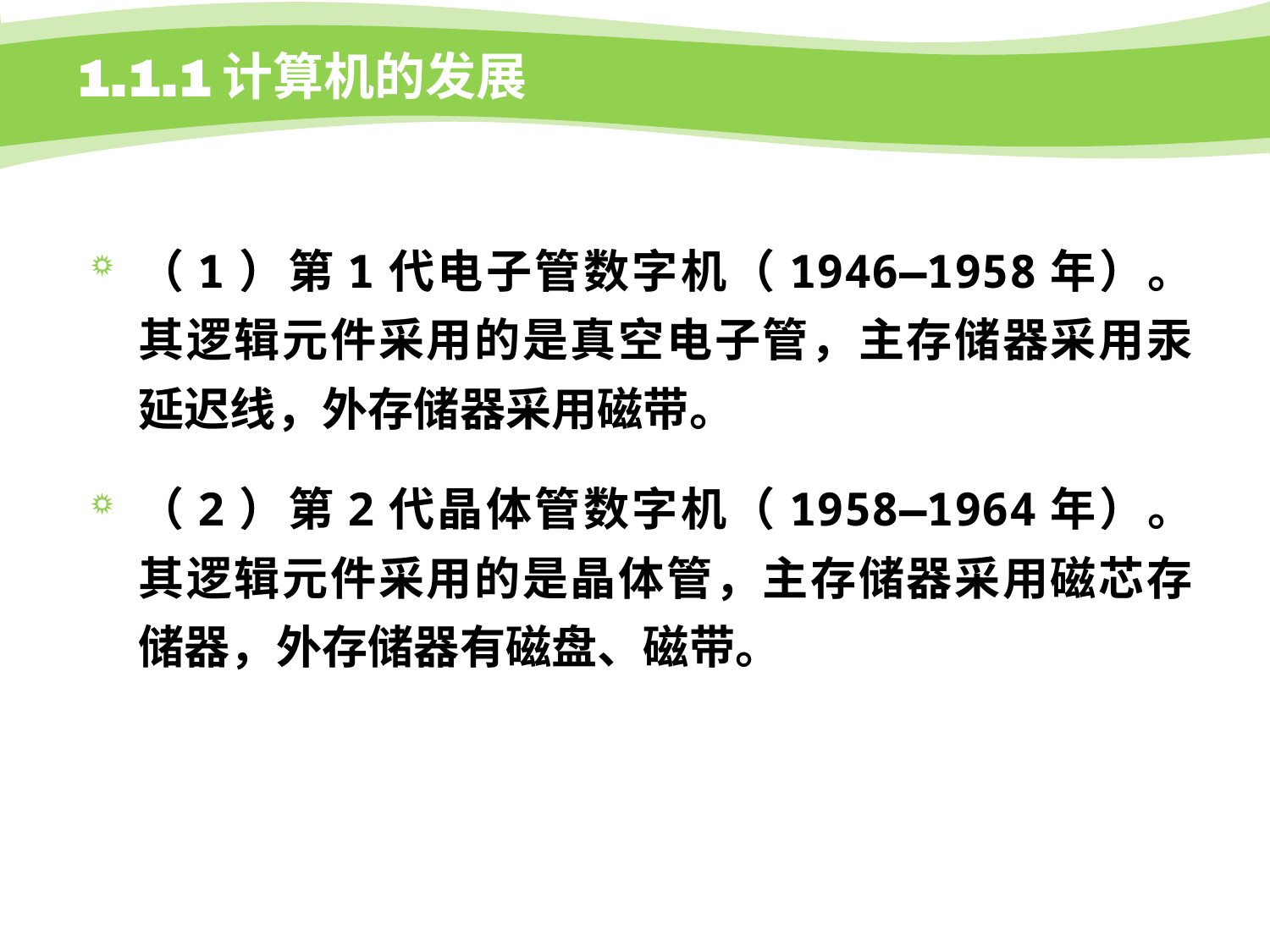

# 1.1.1计算机的发展
（1）第1代电子管数字机（1946—1958年）。其逻辑元件采用的是真空电子管，主存储器采用汞延迟线，外存储器采用磁带。
（2）第2代晶体管数字机（1958—1964年）。其逻辑元件采用的是晶体管，主存储器采用磁芯存储器，外存储器有磁盘、磁带。